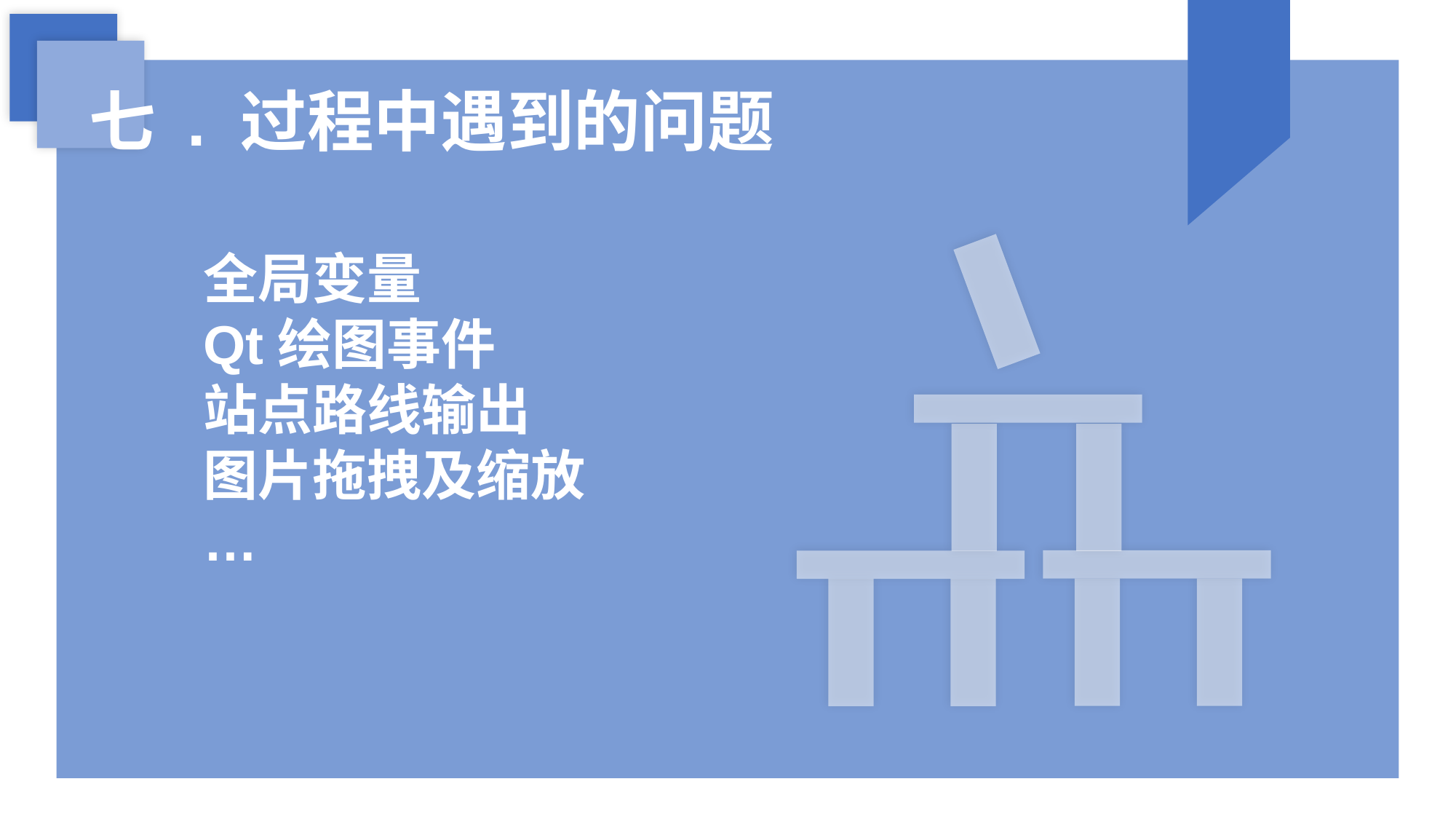

七 . 过程中遇到的问题

全局变量
Qt绘图事件
站点路线输出
图片拖拽及缩放
…